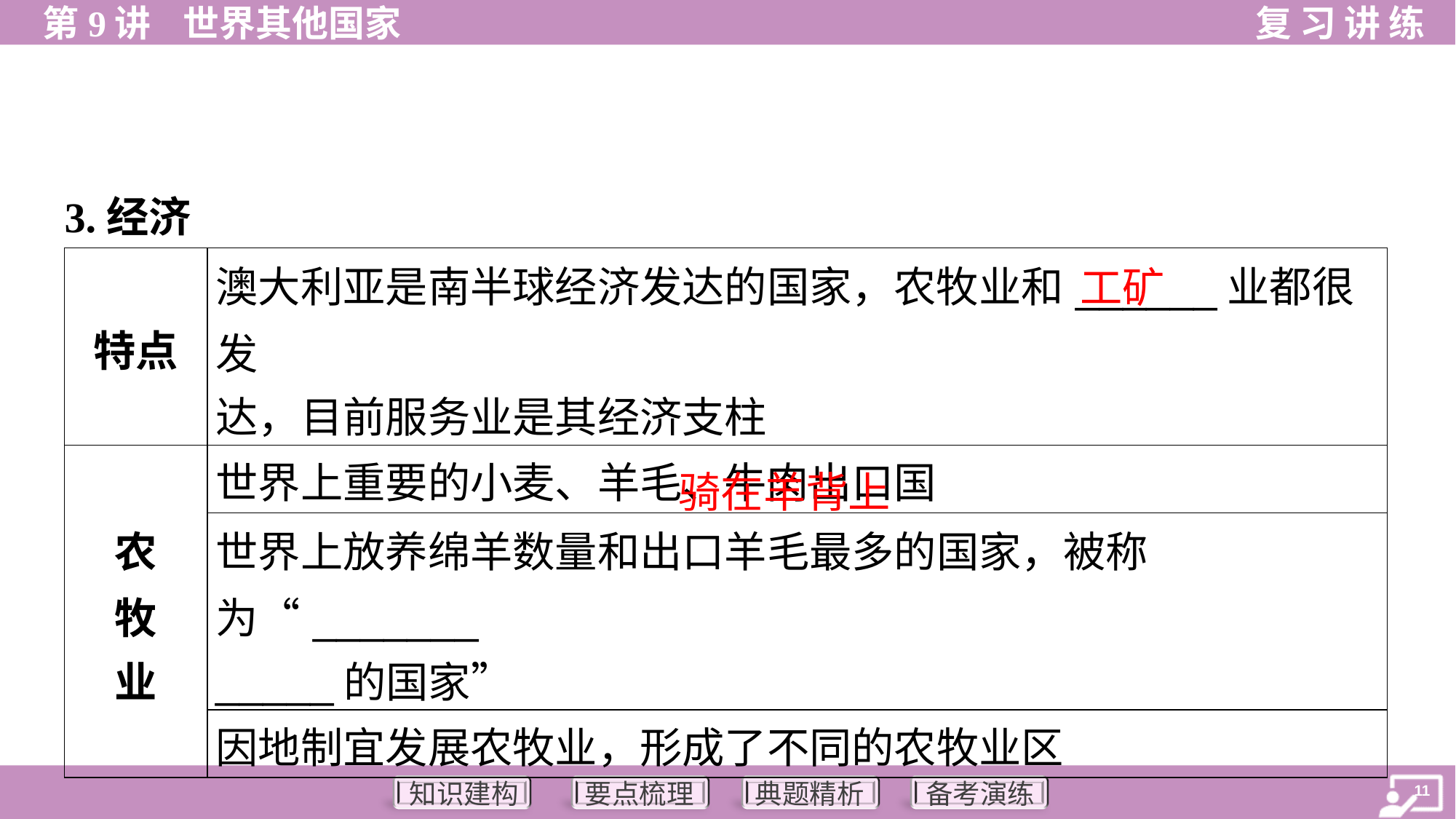

3.经济
| 特点 | 澳大利亚是南半球经济发达的国家，农牧业和\_\_\_\_\_\_业都很发 达，目前服务业是其经济支柱 |
| --- | --- |
| 农 牧 业 | 世界上重要的小麦、羊毛、牛肉出口国 |
|  | 世界上放养绵羊数量和出口羊毛最多的国家，被称为“\_\_\_\_\_\_\_ \_\_\_\_\_的国家” |
|  | 因地制宜发展农牧业，形成了不同的农牧业区 |
工矿
                                                骑在羊背上